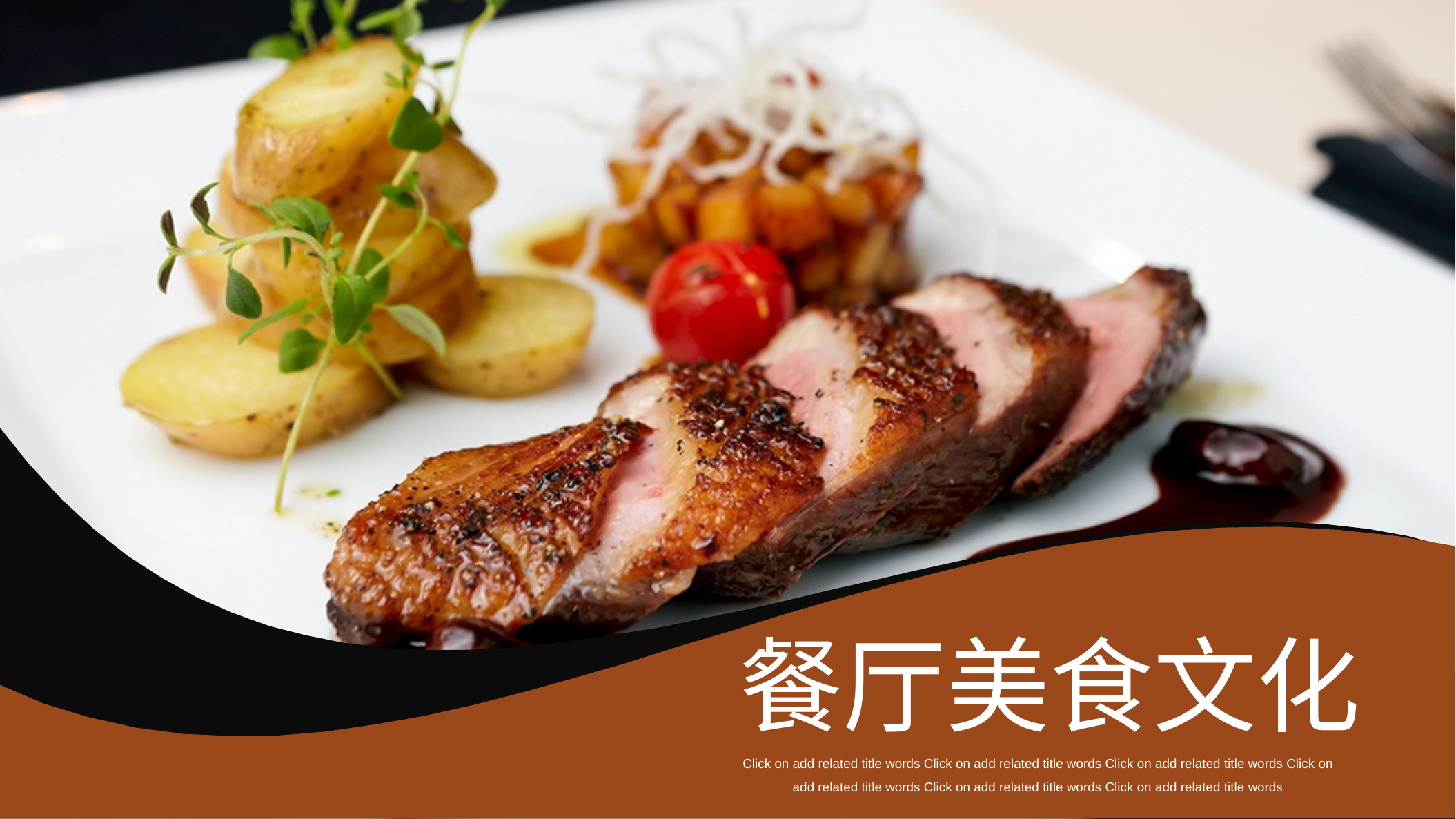

餐厅美食文化
Click on add related title words Click on add related title words Click on add related title words Click on add related title words Click on add related title words Click on add related title words